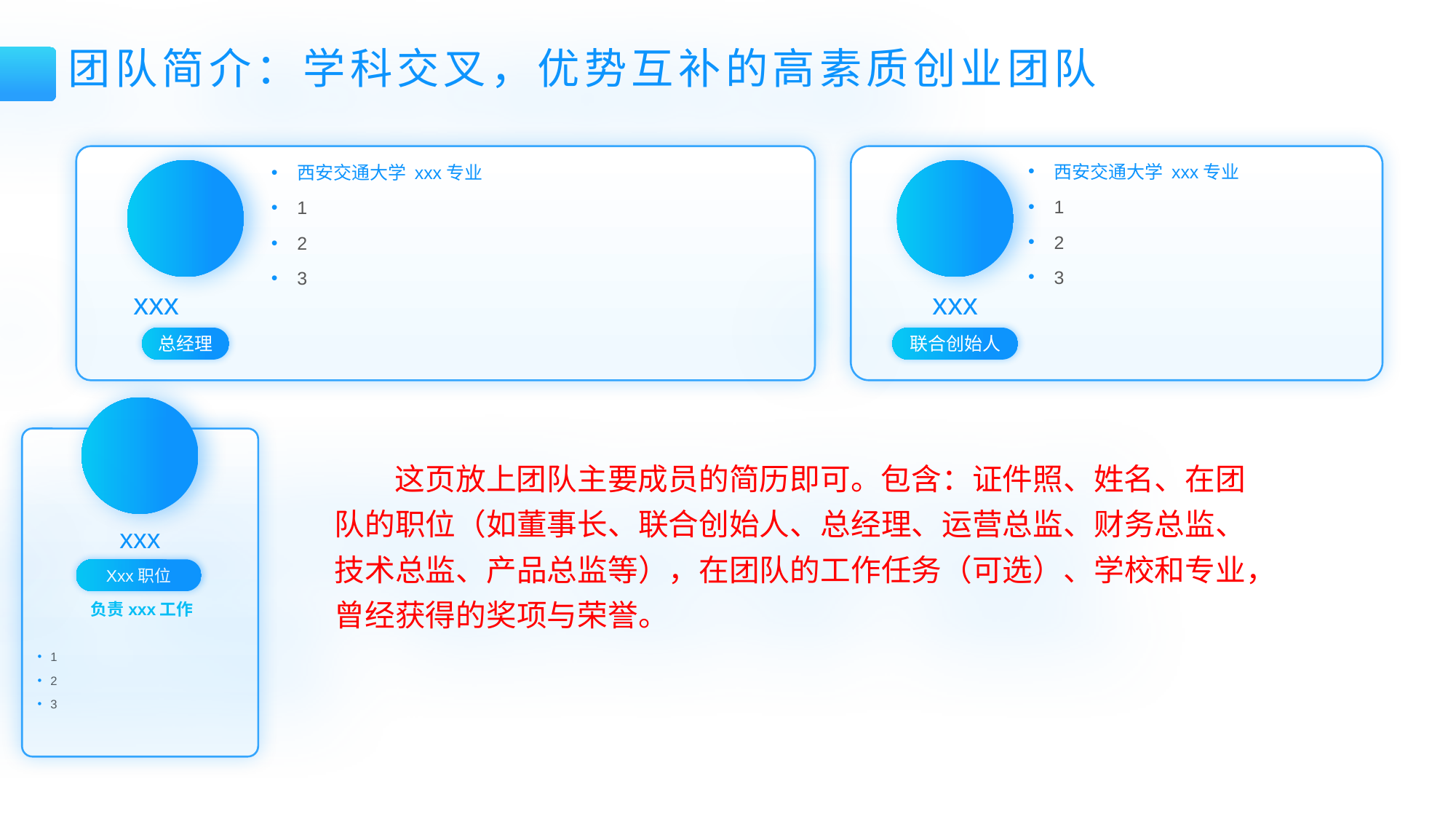

团队简介：学科交叉，优势互补的高素质创业团队

西安交通大学 xxx专业
1
2
3
西安交通大学 xxx专业
1
2
3

xxx
xxx
总经理
联合创始人

这页放上团队主要成员的简历即可。包含：证件照、姓名、在团队的职位（如董事长、联合创始人、总经理、运营总监、财务总监、技术总监、产品总监等），在团队的工作任务（可选）、学校和专业，曾经获得的奖项与荣誉。
xxx
Xxx职位
负责xxx工作
1
2
3